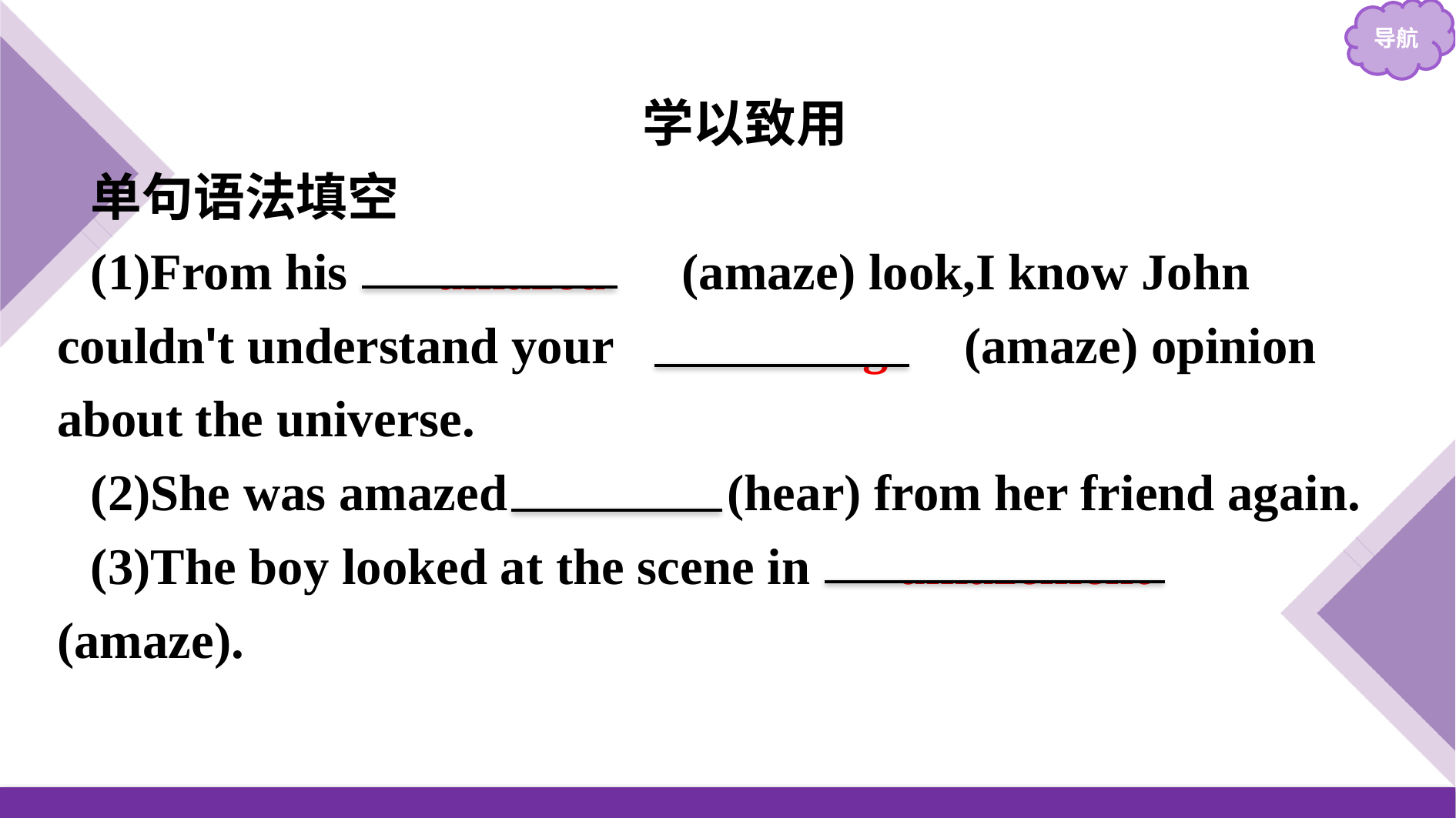

学以致用
单句语法填空
(1)From his 　amazed　(amaze) look,I know John couldn't understand your 　amazing　(amaze) opinion about the universe.
(2)She was amazed   to hear  (hear) from her friend again.
(3)The boy looked at the scene in 　amazement　(amaze).